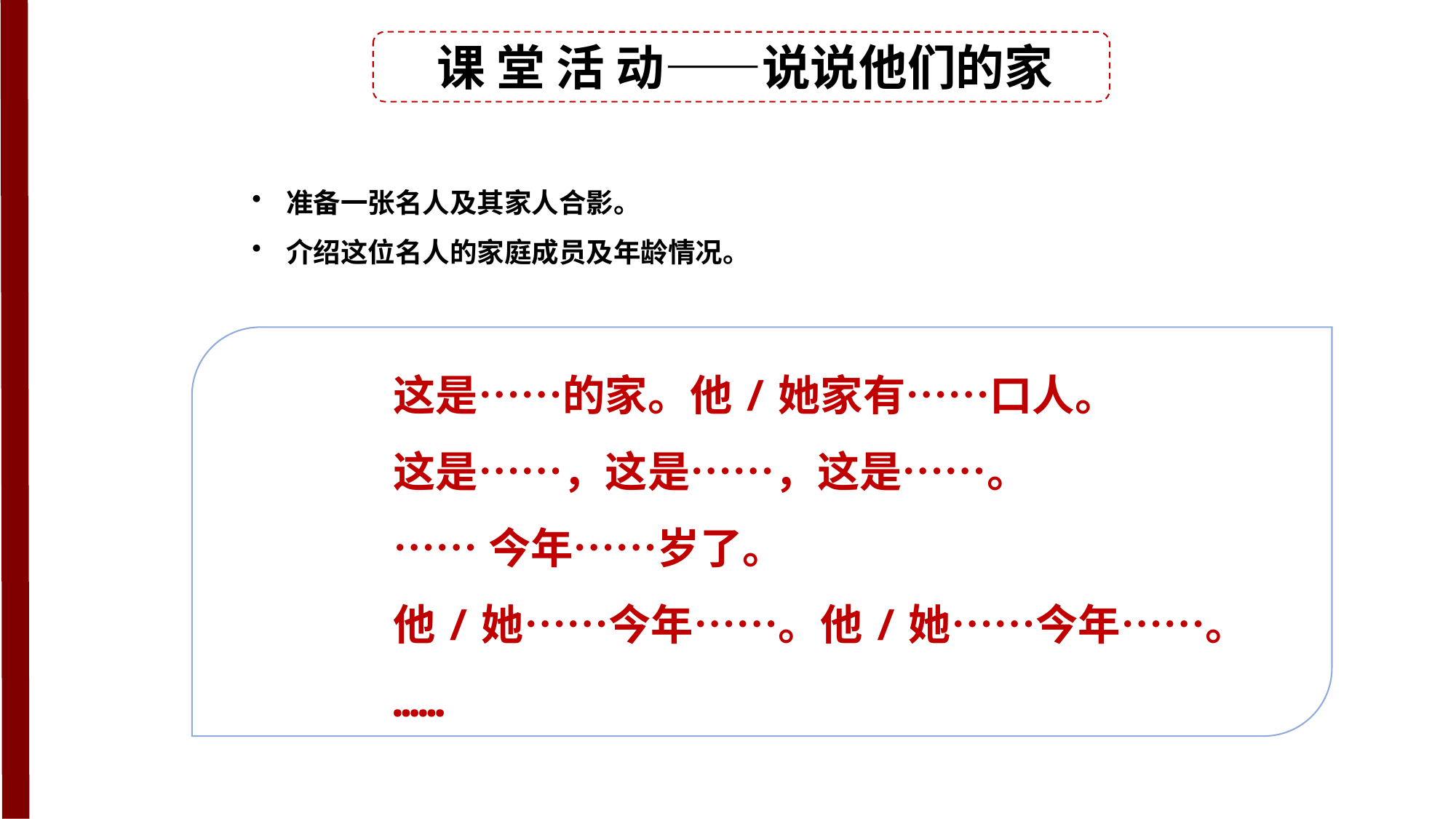

课 堂 活 动——说说他们的家

准备一张名人及其家人合影。
介绍这位名人的家庭成员及年龄情况。

这是……的家。他/她家有……口人。
这是……，这是……，这是……。
……今年……岁了。
他/她……今年……。他/她……今年……。
……